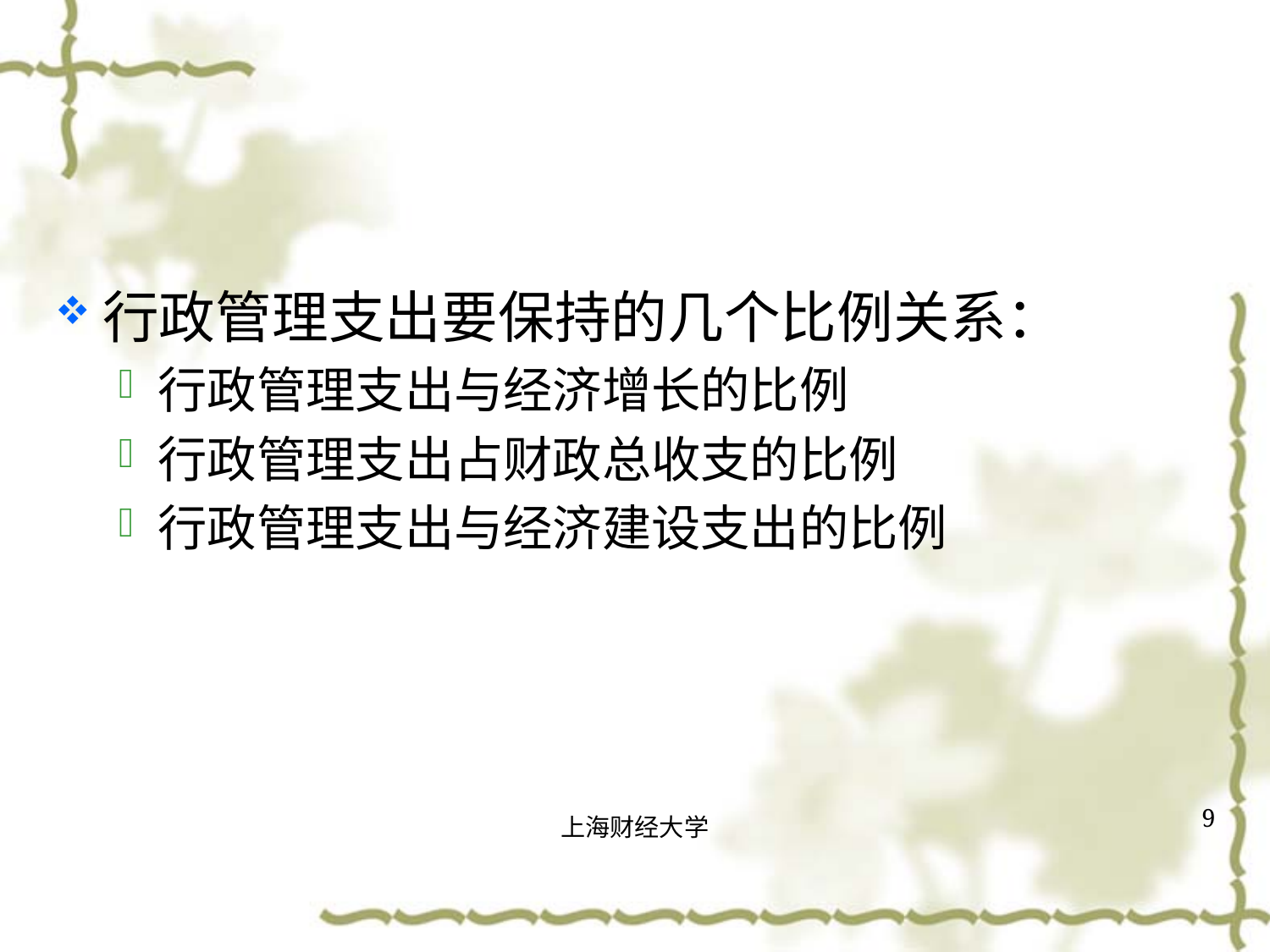

#
行政管理支出要保持的几个比例关系：
行政管理支出与经济增长的比例
行政管理支出占财政总收支的比例
行政管理支出与经济建设支出的比例
9
上海财经大学